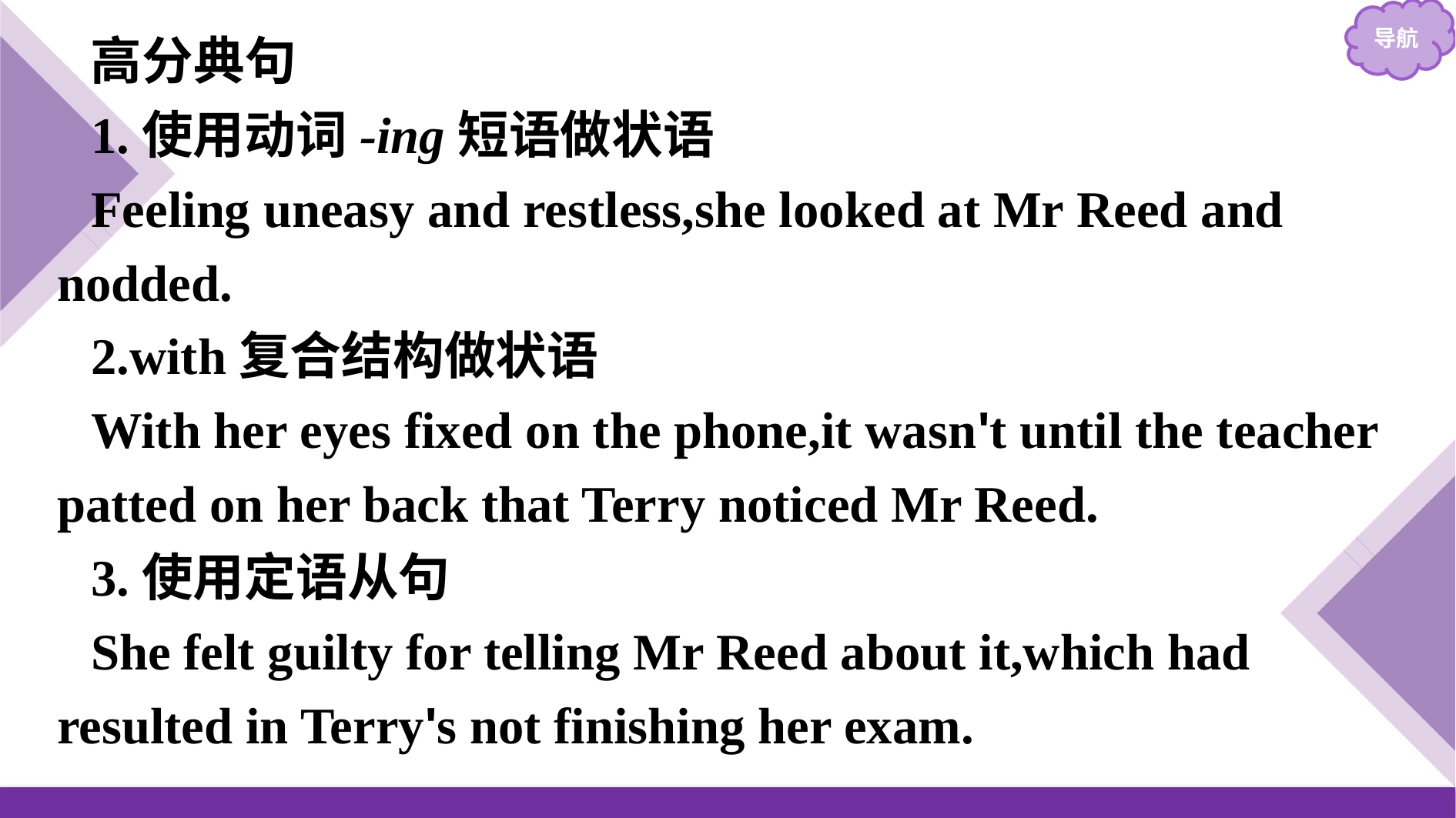

高分典句
1.使用动词-ing短语做状语
Feeling uneasy and restless,she looked at Mr Reed and nodded.
2.with复合结构做状语
With her eyes fixed on the phone,it wasn't until the teacher patted on her back that Terry noticed Mr Reed.
3.使用定语从句
She felt guilty for telling Mr Reed about it,which had resulted in Terry's not finishing her exam.